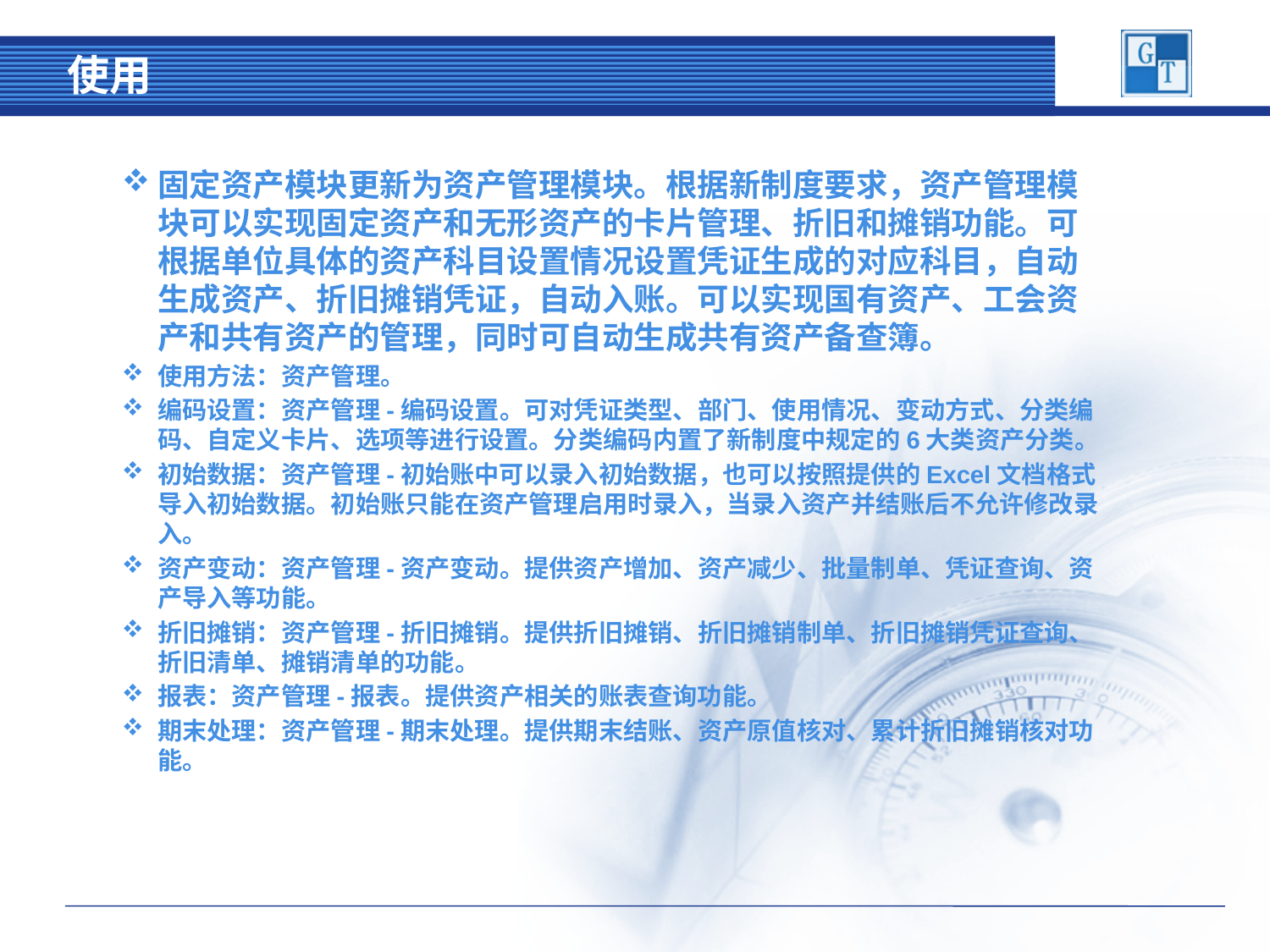

# 使用

固定资产模块更新为资产管理模块。根据新制度要求，资产管理模块可以实现固定资产和无形资产的卡片管理、折旧和摊销功能。可根据单位具体的资产科目设置情况设置凭证生成的对应科目，自动生成资产、折旧摊销凭证，自动入账。可以实现国有资产、工会资产和共有资产的管理，同时可自动生成共有资产备查簿。
使用方法：资产管理。
编码设置：资产管理-编码设置。可对凭证类型、部门、使用情况、变动方式、分类编码、自定义卡片、选项等进行设置。分类编码内置了新制度中规定的6大类资产分类。
初始数据：资产管理-初始账中可以录入初始数据，也可以按照提供的Excel文档格式导入初始数据。初始账只能在资产管理启用时录入，当录入资产并结账后不允许修改录入。
资产变动：资产管理-资产变动。提供资产增加、资产减少、批量制单、凭证查询、资产导入等功能。
折旧摊销：资产管理-折旧摊销。提供折旧摊销、折旧摊销制单、折旧摊销凭证查询、折旧清单、摊销清单的功能。
报表：资产管理-报表。提供资产相关的账表查询功能。
期末处理：资产管理-期末处理。提供期末结账、资产原值核对、累计折旧摊销核对功能。